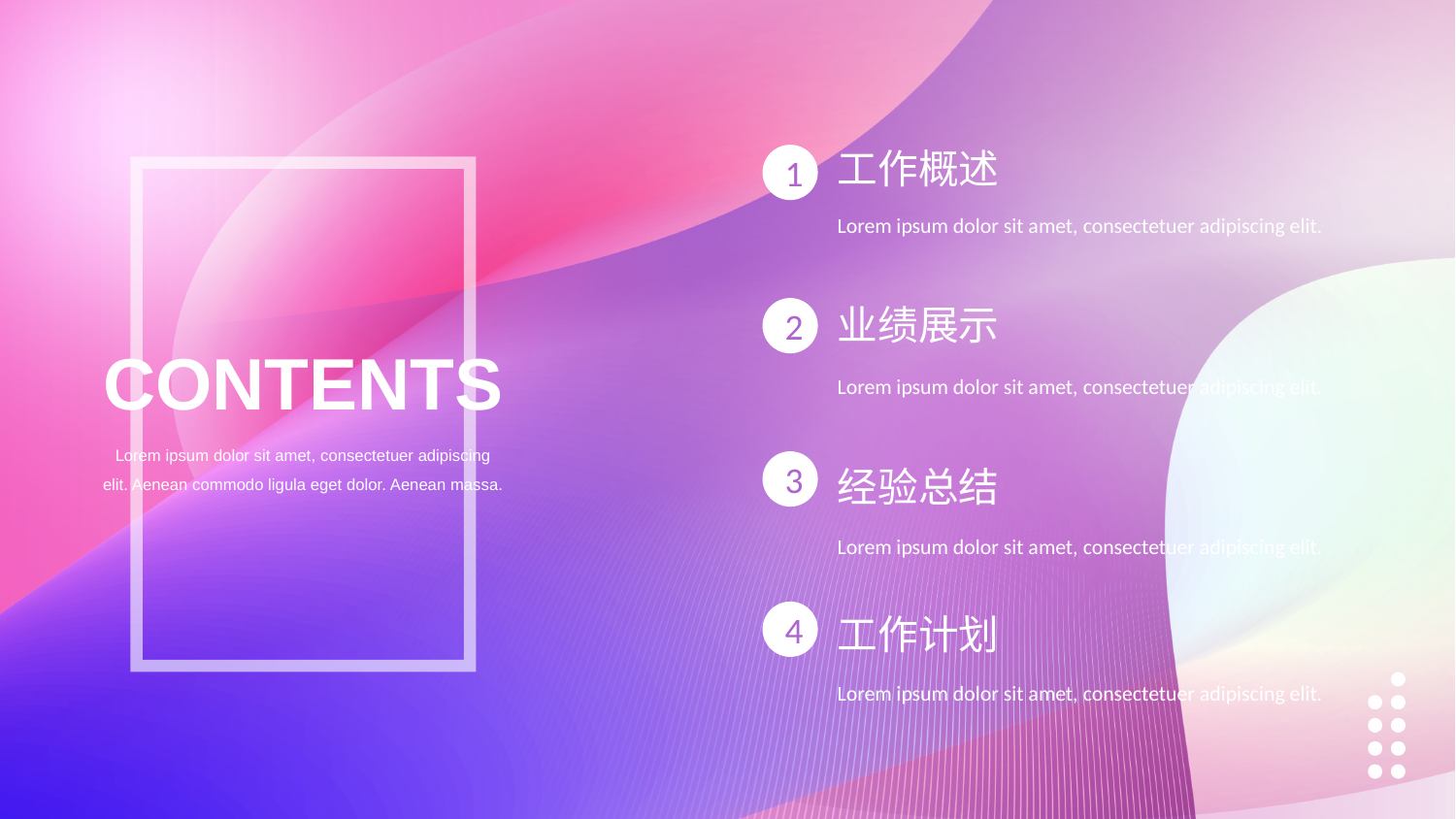

工作概述
1

Lorem ipsum dolor sit amet, consectetuer adipiscing elit.
业绩展示
2
CONTENTS
Lorem ipsum dolor sit amet, consectetuer adipiscing elit.
Lorem ipsum dolor sit amet, consectetuer adipiscing elit. Aenean commodo ligula eget dolor. Aenean massa.
3
经验总结
Lorem ipsum dolor sit amet, consectetuer adipiscing elit.
4
工作计划
Lorem ipsum dolor sit amet, consectetuer adipiscing elit.